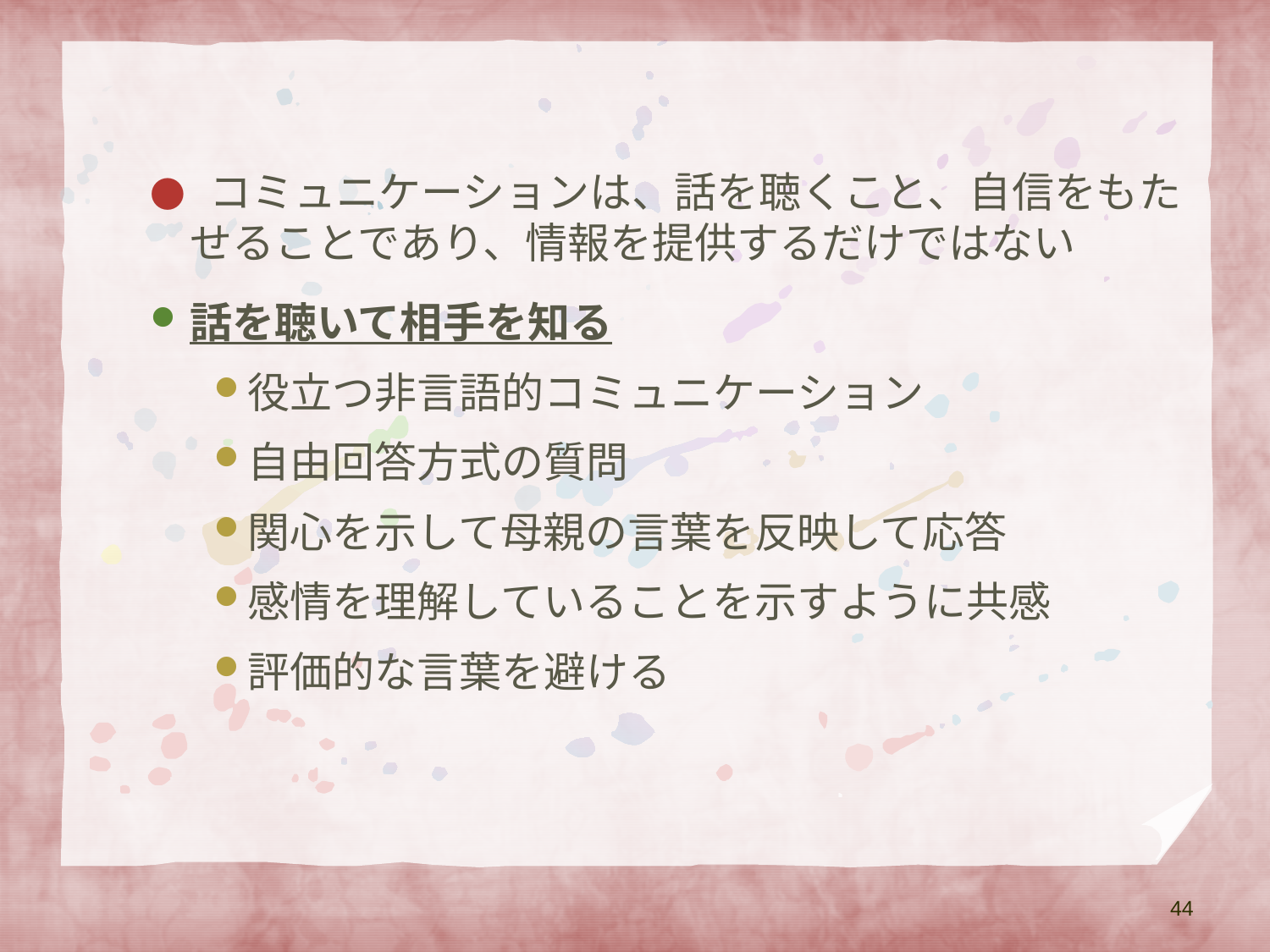

#
●  コミュニケーションは、話を聴くこと、自信をもたせることであり、情報を提供するだけではない
話を聴いて相手を知る
役立つ非言語的コミュニケーション
自由回答方式の質問
関心を示して母親の言葉を反映して応答
感情を理解していることを示すように共感
評価的な言葉を避ける

44